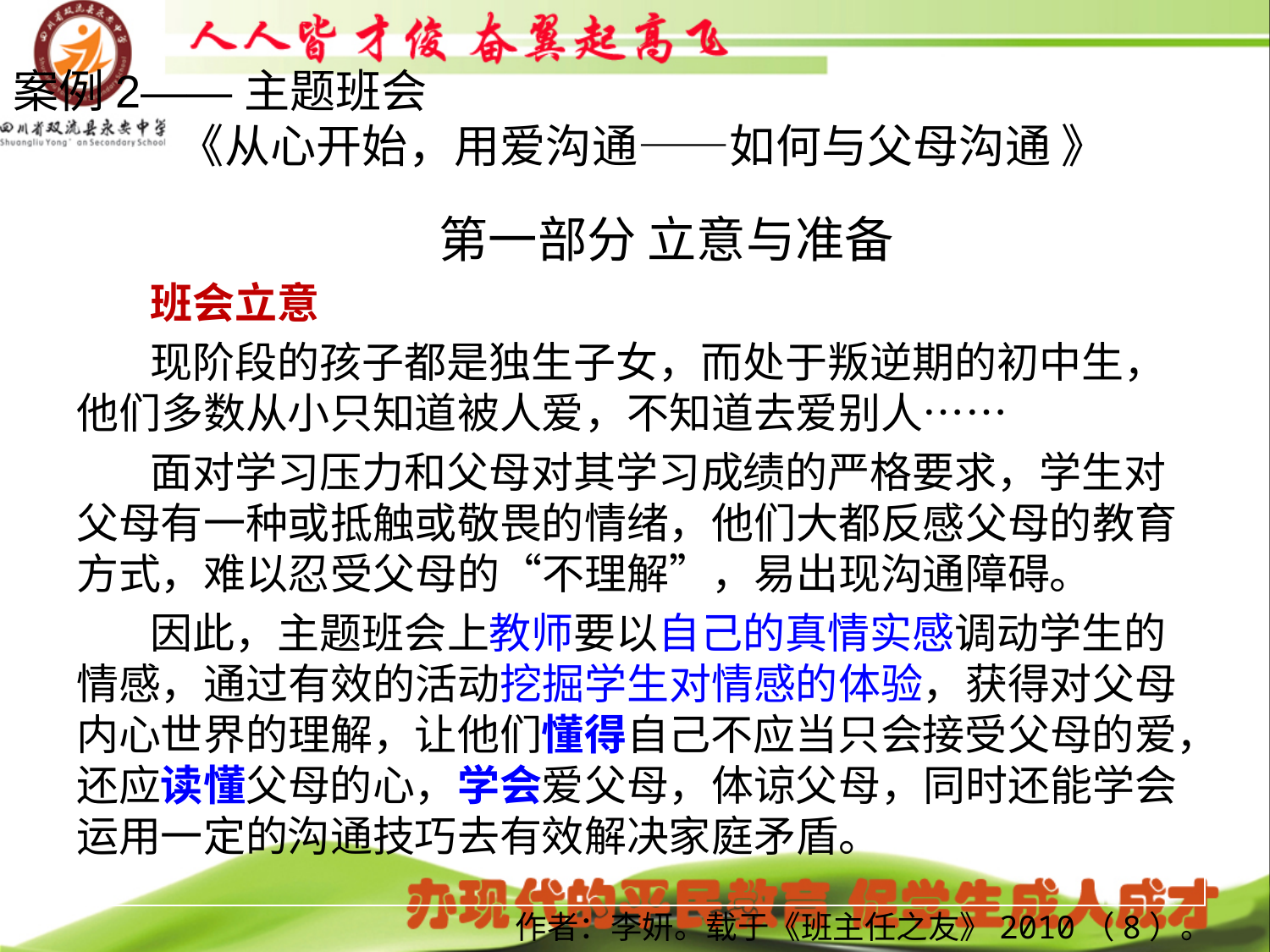

# 案例2——主题班会 《从心开始，用爱沟通——如何与父母沟通 》

第一部分 立意与准备
班会立意
现阶段的孩子都是独生子女，而处于叛逆期的初中生，他们多数从小只知道被人爱，不知道去爱别人……
面对学习压力和父母对其学习成绩的严格要求，学生对父母有一种或抵触或敬畏的情绪，他们大都反感父母的教育方式，难以忍受父母的“不理解”，易出现沟通障碍。
因此，主题班会上教师要以自己的真情实感调动学生的情感，通过有效的活动挖掘学生对情感的体验，获得对父母内心世界的理解，让他们懂得自己不应当只会接受父母的爱，还应读懂父母的心，学会爱父母，体谅父母，同时还能学会运用一定的沟通技巧去有效解决家庭矛盾。
作者：李妍。载于《班主任之友》2010（8）。